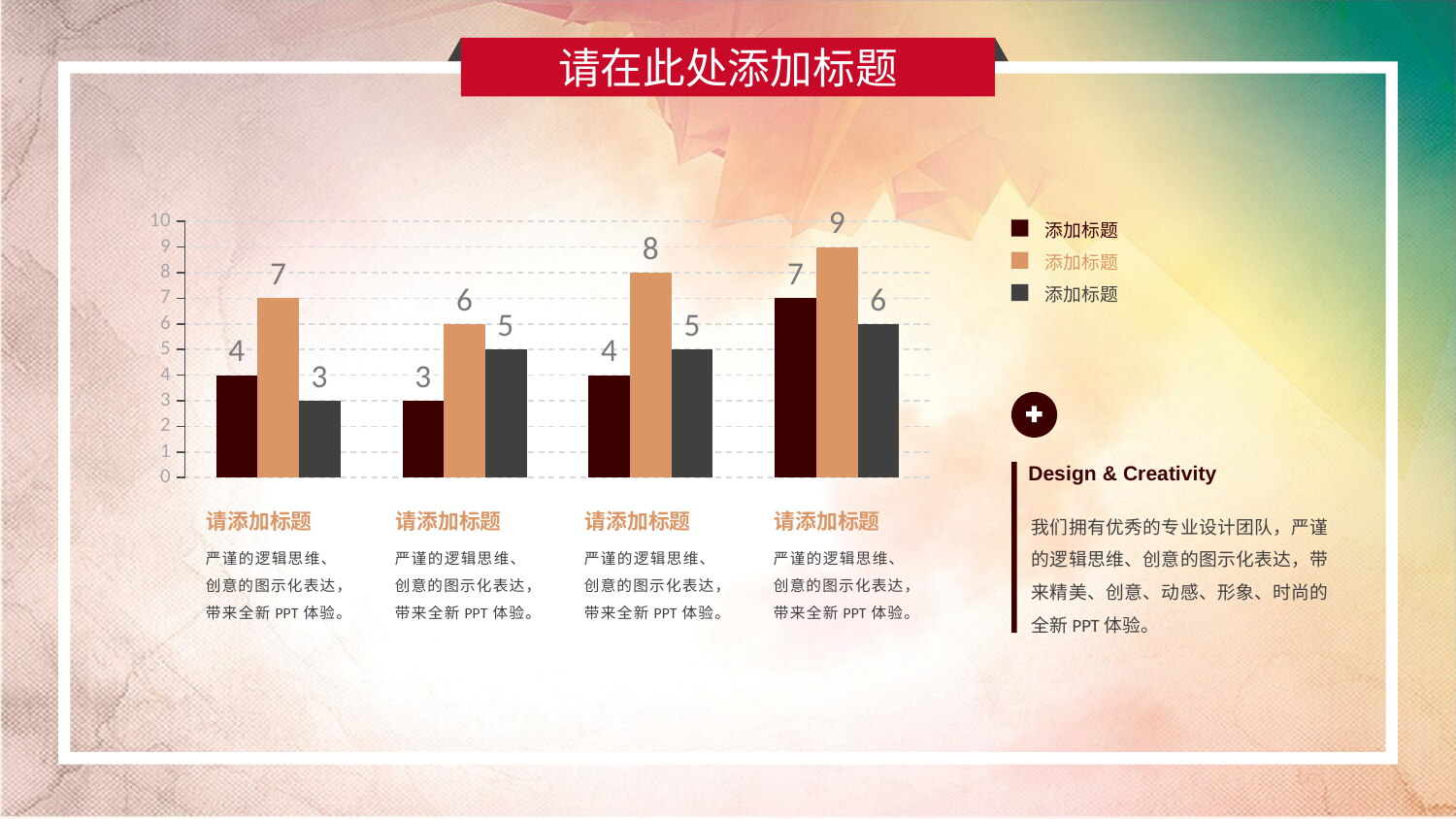

请在此处添加标题

### Chart

| Category | Column1 | Column2 | Column3 |
|---|---|---|---|
| 1st Qtr | 4.0 | 7.0 | 3.0 |
| 2nd Qtr | 3.0 | 6.0 | 5.0 |
| 3rd Qtr | 4.0 | 8.0 | 5.0 |
| 4th Qtr | 7.0 | 9.0 | 6.0 |
添加标题

添加标题

添加标题

Design & Creativity

我们拥有优秀的专业设计团队，严谨的逻辑思维、创意的图示化表达，带来精美、创意、动感、形象、时尚的全新PPT体验。
请添加标题
请添加标题
请添加标题
请添加标题
严谨的逻辑思维、创意的图示化表达，带来全新PPT体验。
严谨的逻辑思维、创意的图示化表达，带来全新PPT体验。
严谨的逻辑思维、创意的图示化表达，带来全新PPT体验。
严谨的逻辑思维、创意的图示化表达，带来全新PPT体验。